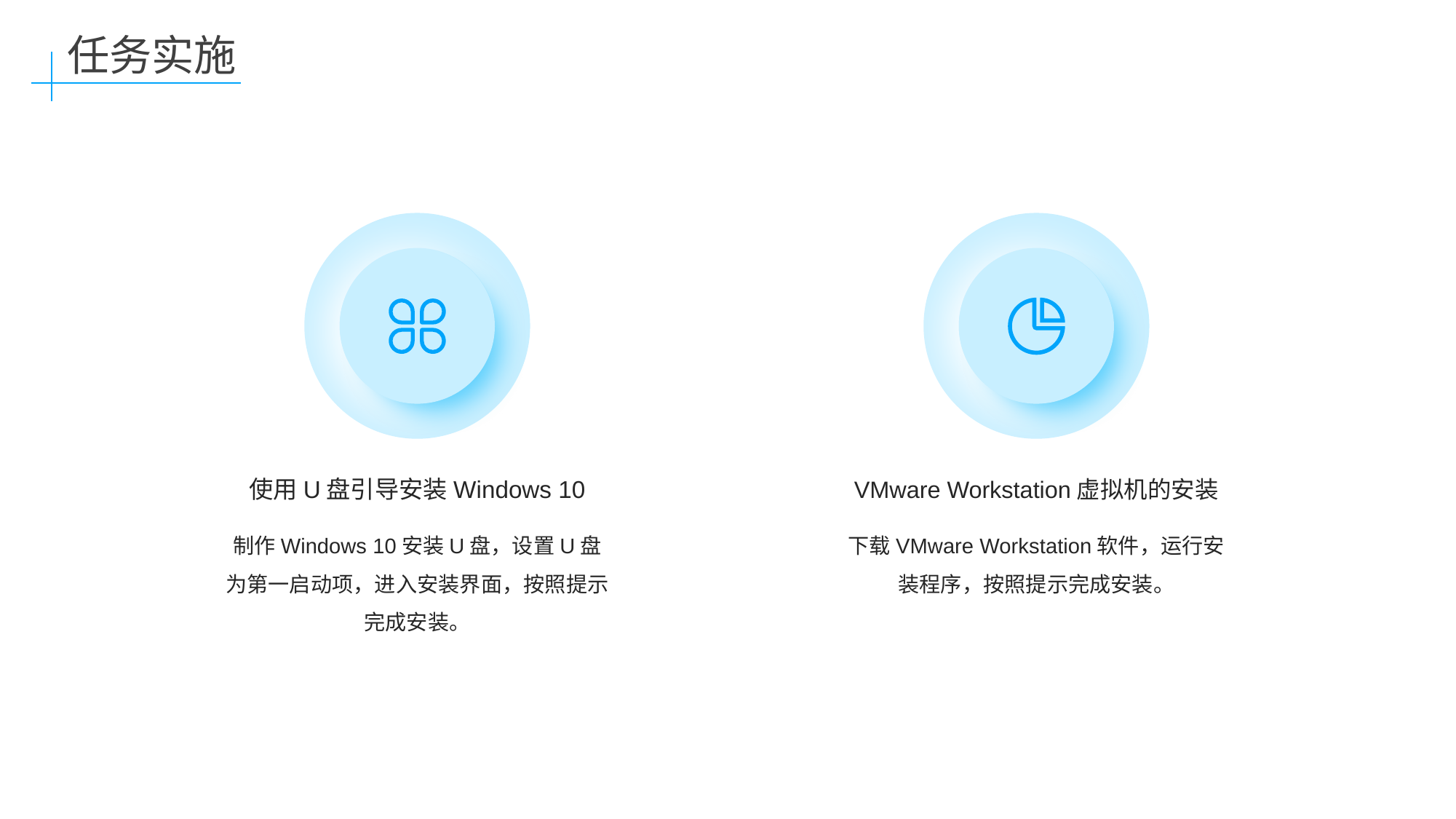

任务实施

使用U盘引导安装Windows 10
VMware Workstation虚拟机的安装
制作Windows 10安装U盘，设置U盘为第一启动项，进入安装界面，按照提示完成安装。
下载VMware Workstation软件，运行安装程序，按照提示完成安装。